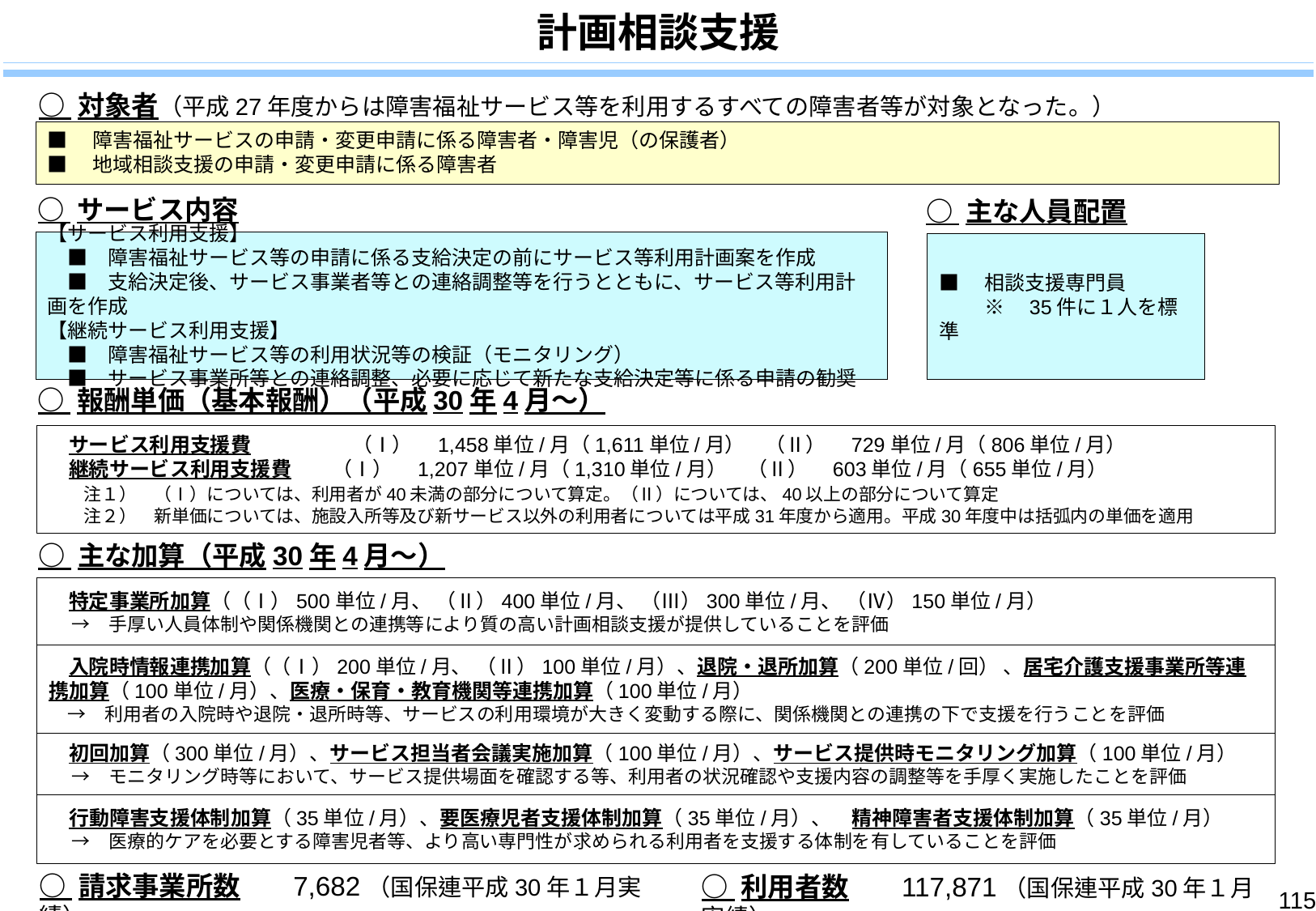

計画相談支援
○ 対象者（平成27年度からは障害福祉サービス等を利用するすべての障害者等が対象となった。）

■　障害福祉サービスの申請・変更申請に係る障害者・障害児（の保護者）
■　地域相談支援の申請・変更申請に係る障害者
○ サービス内容
○ 主な人員配置
【サービス利用支援】
　■　障害福祉サービス等の申請に係る支給決定の前にサービス等利用計画案を作成
　■　支給決定後、サービス事業者等との連絡調整等を行うとともに、サービス等利用計画を作成
【継続サービス利用支援】
　■　障害福祉サービス等の利用状況等の検証（モニタリング）
　■　サービス事業所等との連絡調整、必要に応じて新たな支給決定等に係る申請の勧奨
■　相談支援専門員
　　 ※　35件に１人を標準
○ 報酬単価（基本報酬）（平成30年4月～）
　サービス利用支援費　　　　　（Ⅰ）　1,458単位/月（1,611単位/月）　（Ⅱ）　729単位/月（806単位/月）
　継続サービス利用支援費　　（Ⅰ）　1,207単位/月（1,310単位/月）　（Ⅱ）　603単位/月（655単位/月）
　　注１）　（Ⅰ）については、利用者が40未満の部分について算定。（Ⅱ）については、40以上の部分について算定
　　注２）　新単価については、施設入所等及び新サービス以外の利用者については平成31年度から適用。平成30年度中は括弧内の単価を適用
○ 主な加算（平成30年4月～）
　特定事業所加算（（Ⅰ）500単位/月、 （Ⅱ）400単位/月、 （Ⅲ）300単位/月、 （Ⅳ）150単位/月）
　 →　手厚い人員体制や関係機関との連携等により質の高い計画相談支援が提供していることを評価
　入院時情報連携加算（（Ⅰ）200単位/月、 （Ⅱ）100単位/月）、退院・退所加算（200単位/回） 、居宅介護支援事業所等連携加算（100単位/月）、医療・保育・教育機関等連携加算（100単位/月）
　→　利用者の入院時や退院・退所時等、サービスの利用環境が大きく変動する際に、関係機関との連携の下で支援を行うことを評価
　初回加算（300単位/月）、サービス担当者会議実施加算（100単位/月）、サービス提供時モニタリング加算（100単位/月）
　 →　モニタリング時等において、サービス提供場面を確認する等、利用者の状況確認や支援内容の調整等を手厚く実施したことを評価
　行動障害支援体制加算（35単位/月）、要医療児者支援体制加算（35単位/月）、　精神障害者支援体制加算（35単位/月）
　 →　医療的ケアを必要とする障害児者等、より高い専門性が求められる利用者を支援する体制を有していることを評価
○ 請求事業所数　　7,682（国保連平成30年１月実績）
○ 利用者数　　117,871（国保連平成30年１月実績）
115